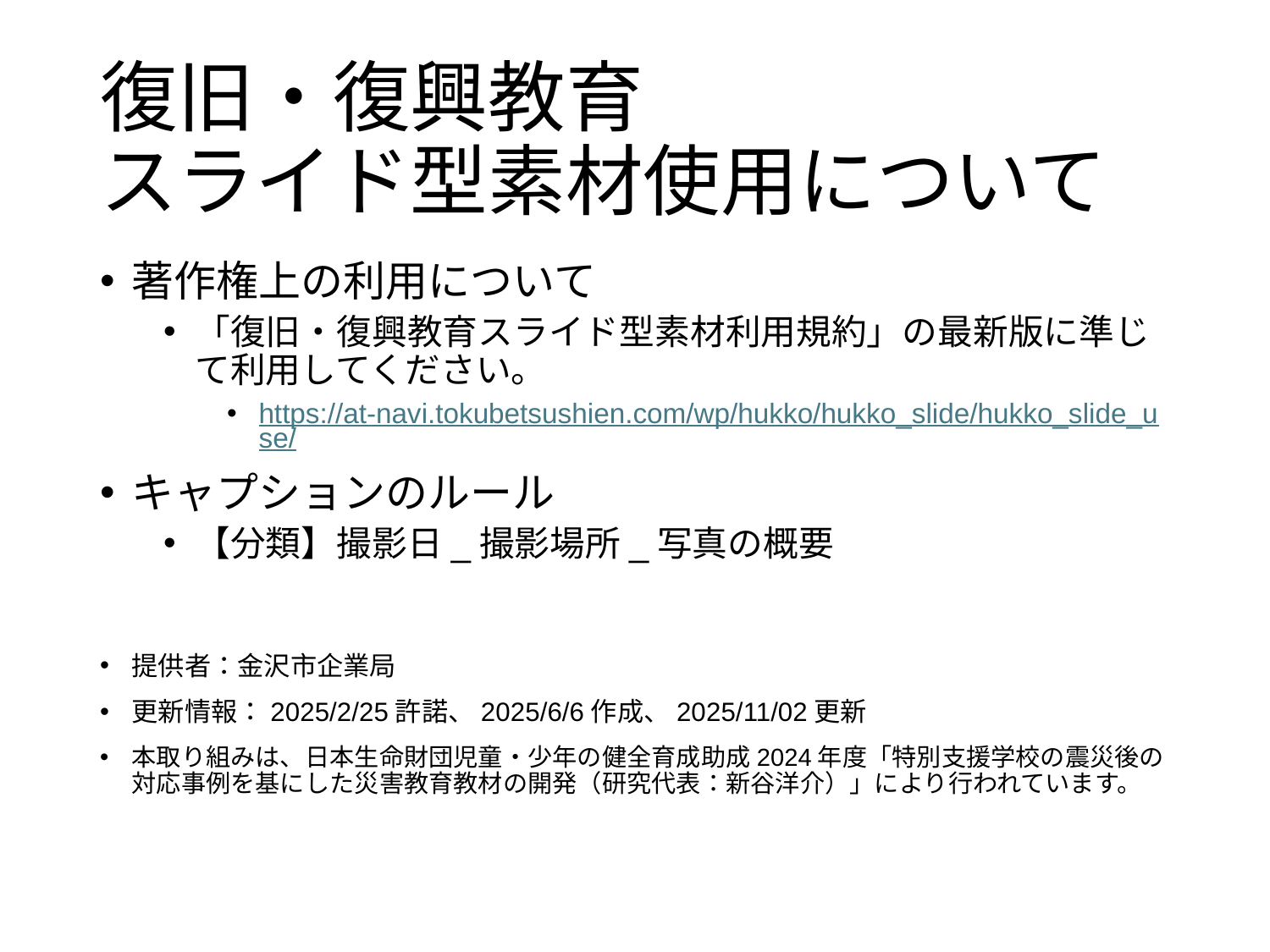

# 復旧・復興教育 スライド型素材使用について
著作権上の利用について
「復旧・復興教育スライド型素材利用規約」の最新版に準じて利用してください。
https://at-navi.tokubetsushien.com/wp/hukko/hukko_slide/hukko_slide_use/
キャプションのルール
【分類】撮影日_撮影場所_写真の概要

提供者：金沢市企業局
更新情報：2025/2/25許諾、2025/6/6作成、2025/11/02更新
本取り組みは、日本生命財団児童・少年の健全育成助成2024年度「特別支援学校の震災後の対応事例を基にした災害教育教材の開発（研究代表：新谷洋介）」により行われています。